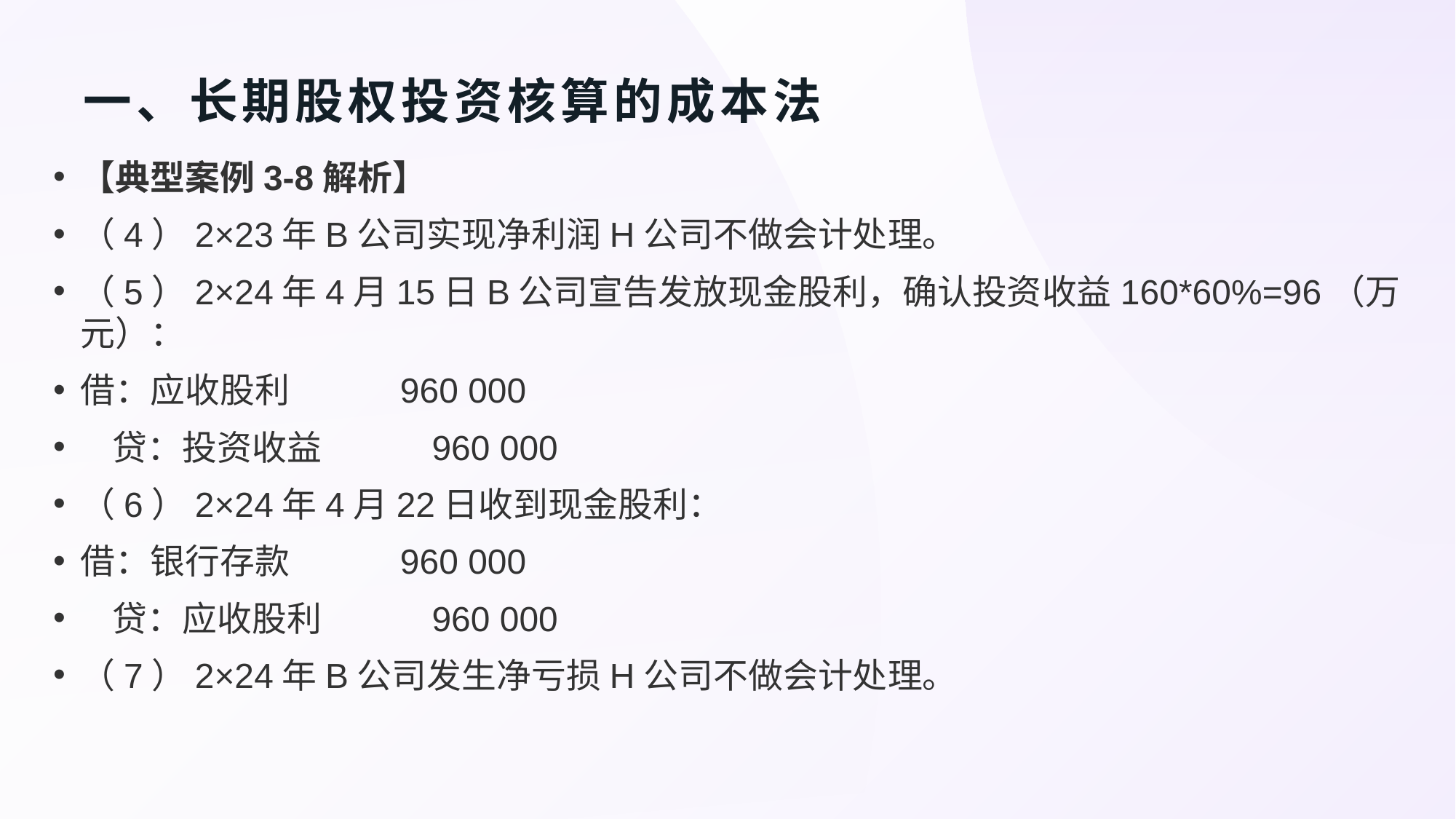

# 一、长期股权投资核算的成本法
【典型案例3-8解析】
（4）2×23年B公司实现净利润H公司不做会计处理。
（5）2×24年4月15日B公司宣告发放现金股利，确认投资收益160*60%=96（万元）：
借：应收股利             960 000
   贷：投资收益             960 000
（6）2×24年4月22日收到现金股利：
借：银行存款             960 000
   贷：应收股利             960 000
（7）2×24年B公司发生净亏损H公司不做会计处理。